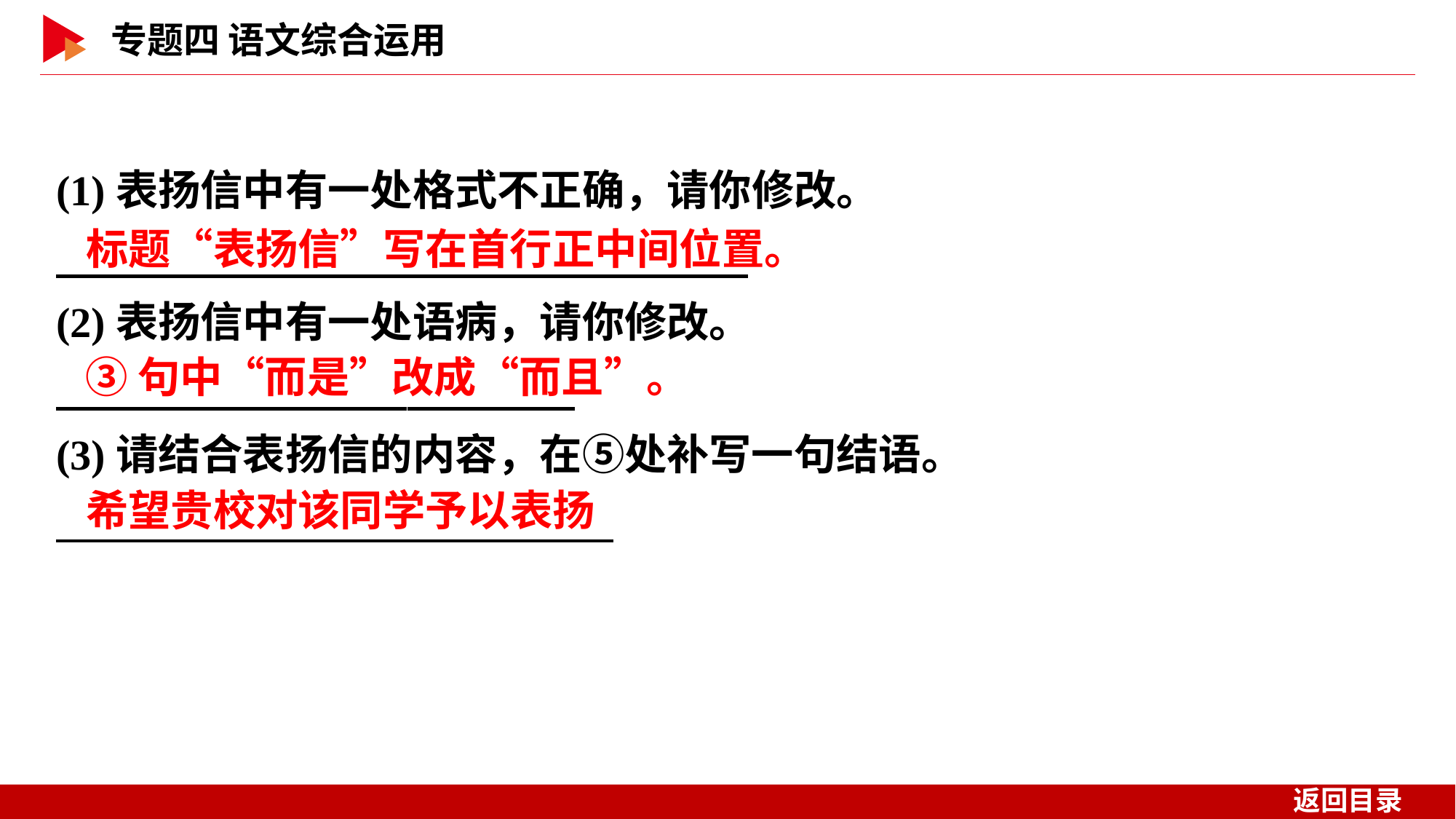

(1)表扬信中有一处格式不正确，请你修改。
　                                                              　 _
(2)表扬信中有一处语病，请你修改。
　                                            　 _
(3)请结合表扬信的内容，在⑤处补写一句结语。
　                                                　 _
标题“表扬信”写在首行正中间位置。
③句中“而是”改成“而且”。
希望贵校对该同学予以表扬